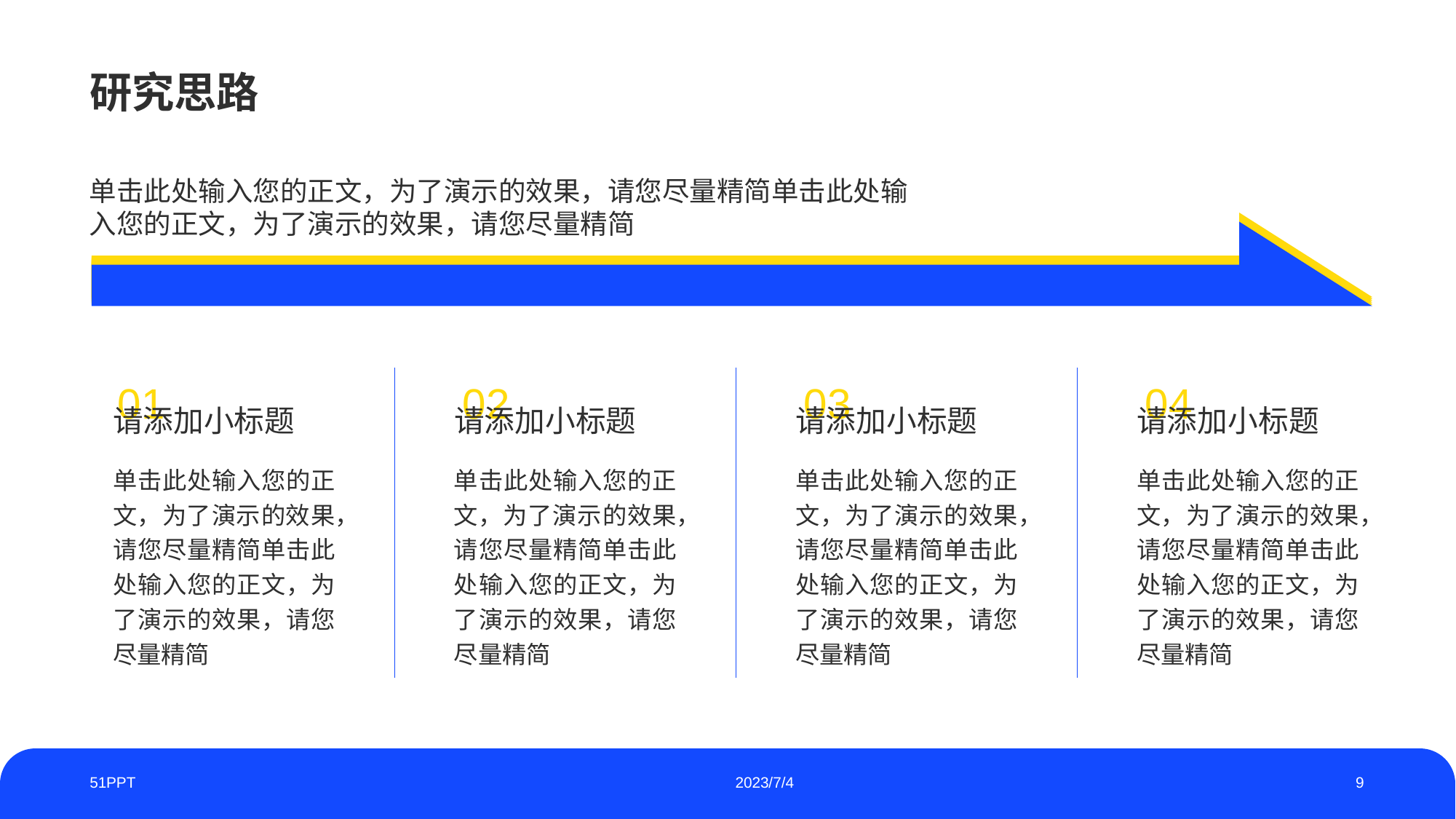

# 研究思路
单击此处输入您的正文，为了演示的效果，请您尽量精简单击此处输入您的正文，为了演示的效果，请您尽量精简

01
请添加小标题
单击此处输入您的正文，为了演示的效果，请您尽量精简单击此处输入您的正文，为了演示的效果，请您尽量精简
02
请添加小标题
单击此处输入您的正文，为了演示的效果，请您尽量精简单击此处输入您的正文，为了演示的效果，请您尽量精简
03
请添加小标题
单击此处输入您的正文，为了演示的效果，请您尽量精简单击此处输入您的正文，为了演示的效果，请您尽量精简
04
请添加小标题
单击此处输入您的正文，为了演示的效果，请您尽量精简单击此处输入您的正文，为了演示的效果，请您尽量精简
51PPT
2023/7/4
9